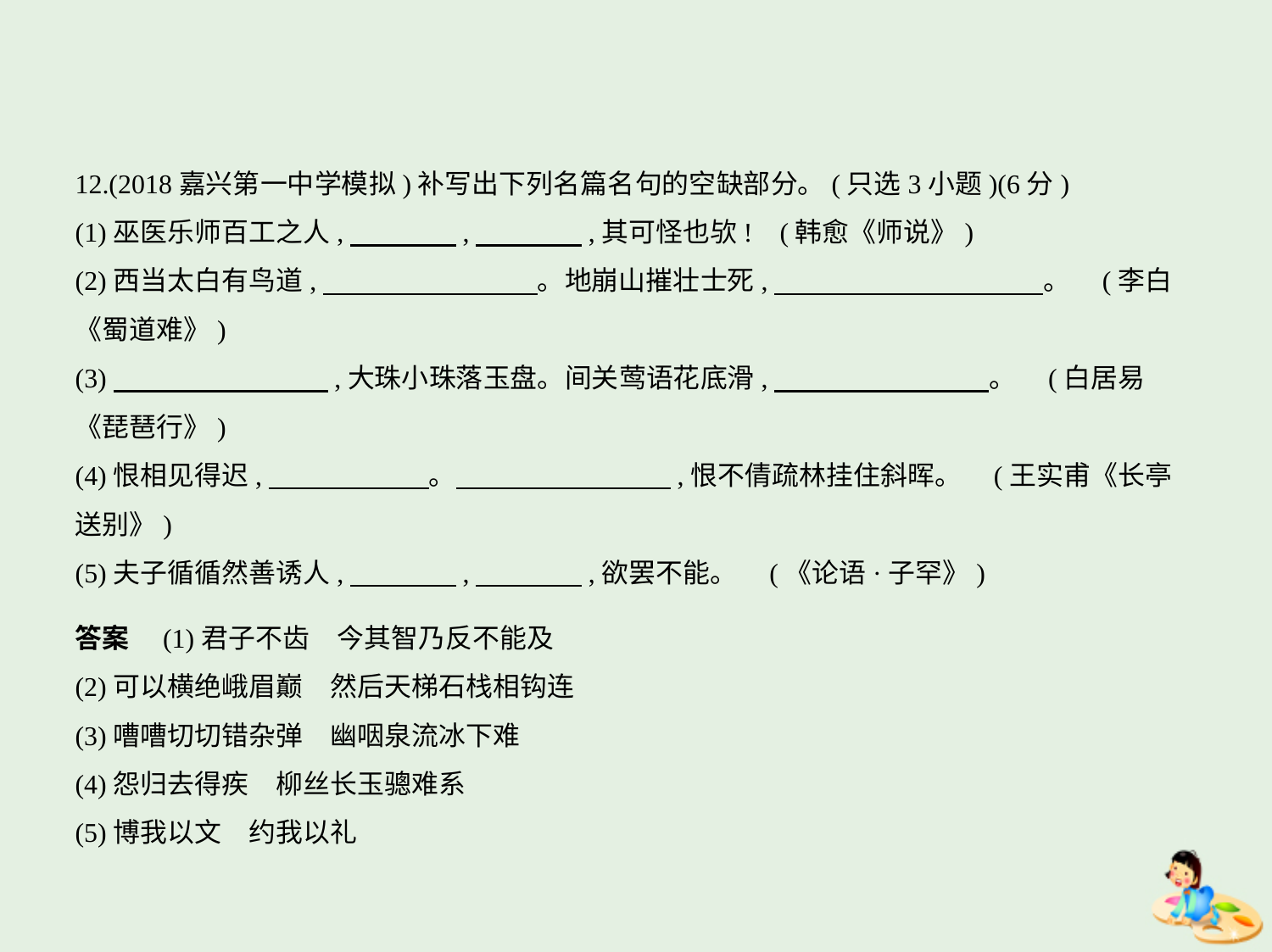

12.(2018嘉兴第一中学模拟)补写出下列名篇名句的空缺部分。(只选3小题)(6分)
(1)巫医乐师百工之人,　　　    ,　　　    ,其可怪也欤! (韩愈《师说》)
(2)西当太白有鸟道,　　　　　　　    。地崩山摧壮士死,　　　　　　　　　    。 (李白
《蜀道难》)
(3)　　　　　　　    ,大珠小珠落玉盘。间关莺语花底滑,　　　　　　　    。 (白居易
《琵琶行》)
(4)恨相见得迟,　　　　　    。　　　　　　　    ,恨不倩疏林挂住斜晖。 (王实甫《长亭
送别》)
(5)夫子循循然善诱人,　　　    ,　　　    ,欲罢不能。 (《论语·子罕》)
答案　(1)君子不齿　今其智乃反不能及
(2)可以横绝峨眉巅　然后天梯石栈相钩连
(3)嘈嘈切切错杂弹　幽咽泉流冰下难
(4)怨归去得疾　柳丝长玉骢难系
(5)博我以文　约我以礼